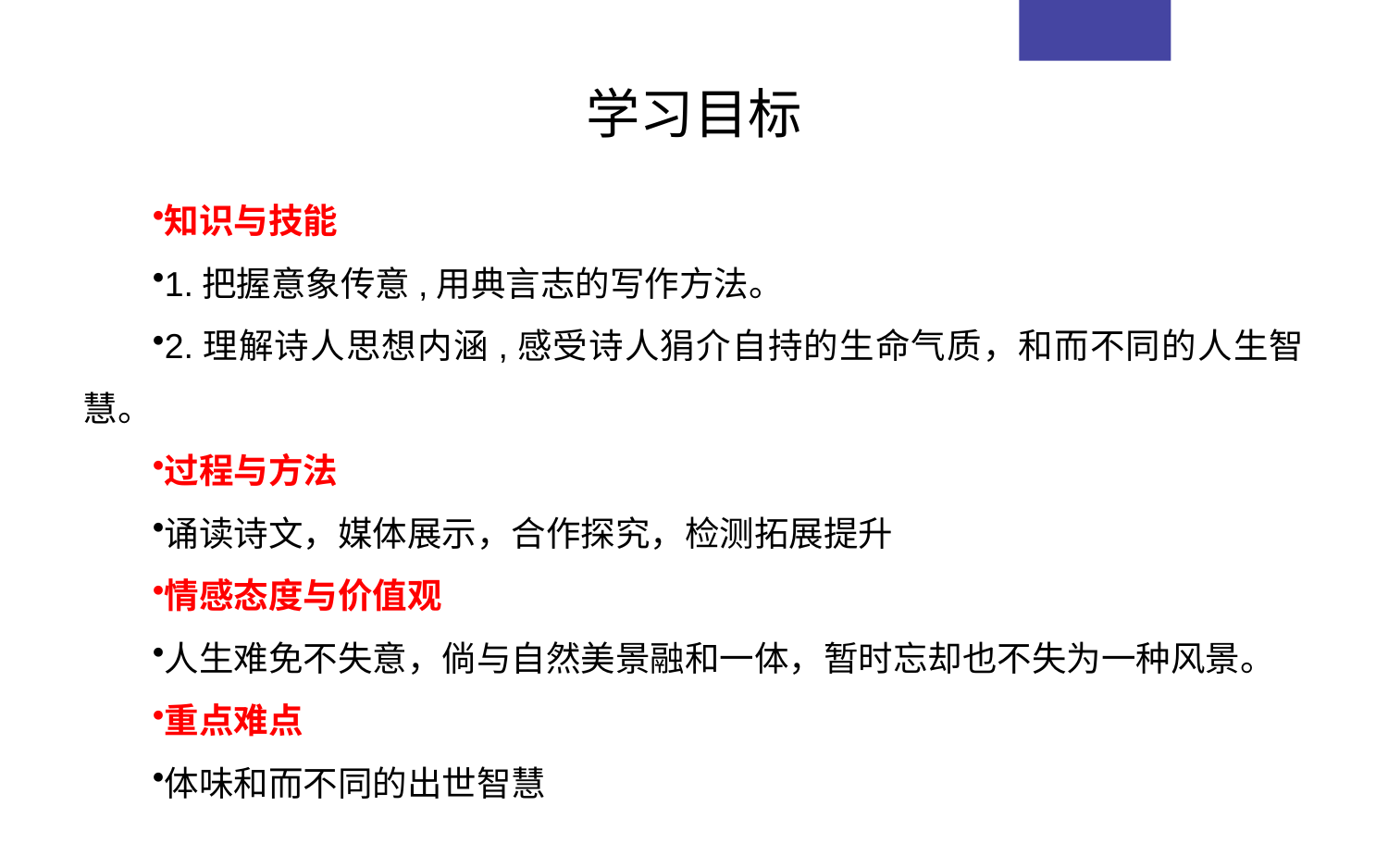

学习目标
知识与技能
1.把握意象传意,用典言志的写作方法。
2.理解诗人思想内涵,感受诗人狷介自持的生命气质，和而不同的人生智慧。
过程与方法
诵读诗文，媒体展示，合作探究，检测拓展提升
情感态度与价值观
人生难免不失意，倘与自然美景融和一体，暂时忘却也不失为一种风景。
重点难点
体味和而不同的出世智慧